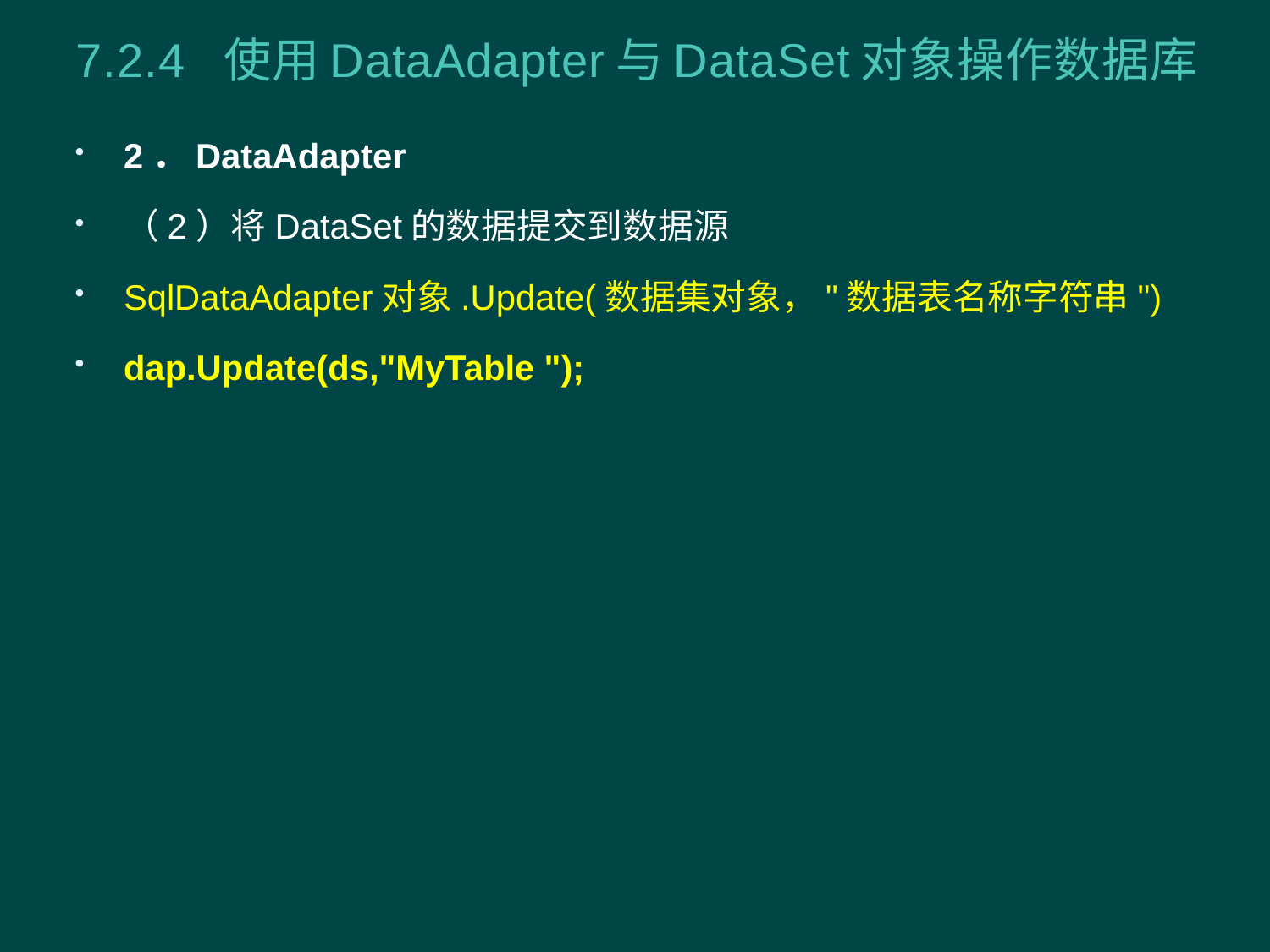

# 7.2.4  使用DataAdapter与DataSet对象操作数据库
2．DataAdapter
（2）将DataSet的数据提交到数据源
SqlDataAdapter对象.Update(数据集对象，"数据表名称字符串")
dap.Update(ds,"MyTable ");